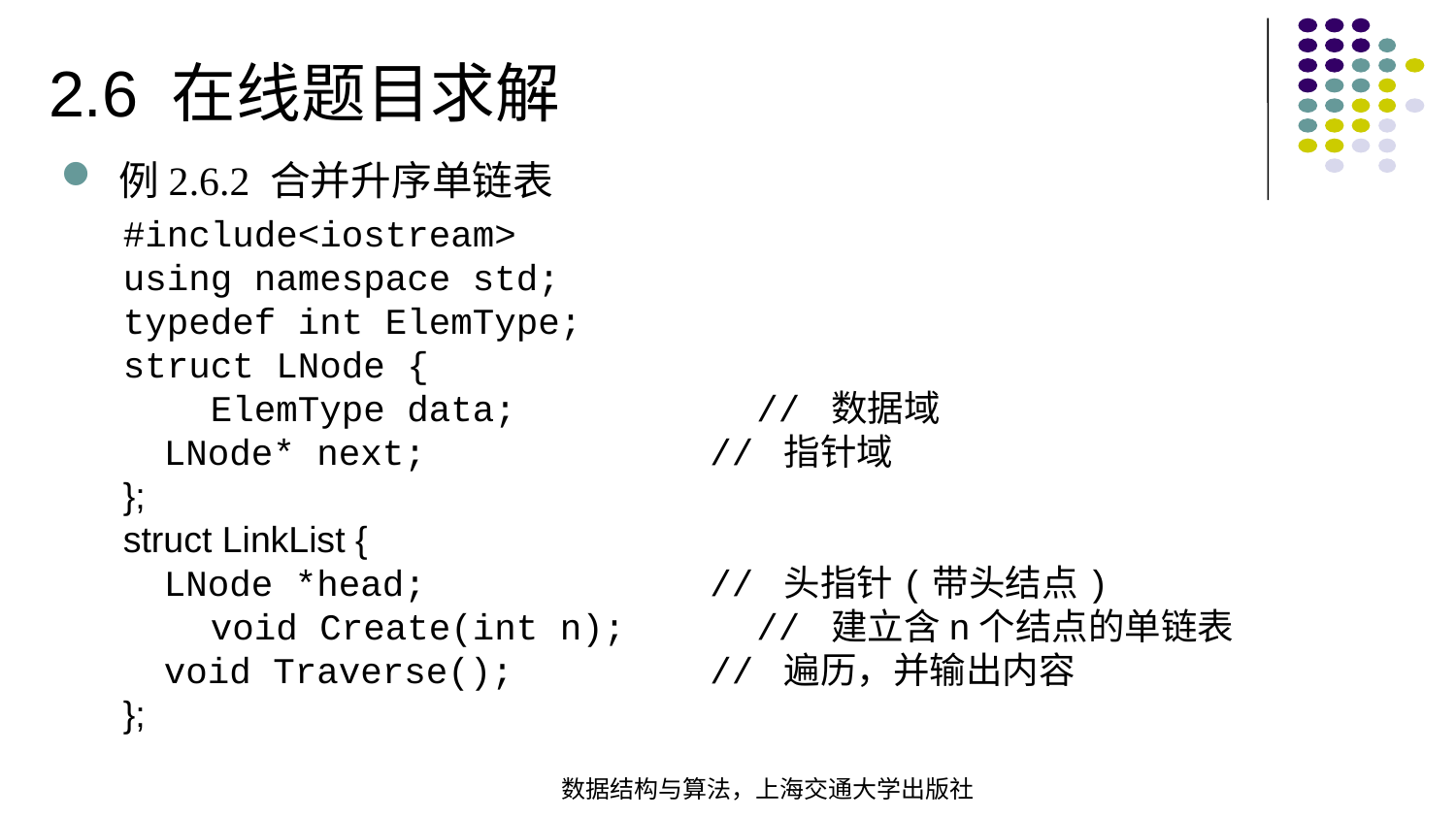

2.6 在线题目求解
例2.6.2 合并升序单链表
#include<iostream>using namespace std;typedef int ElemType;struct LNode {    ElemType data;           // 数据域    LNode* next;             // 指针域};struct LinkList {    LNode *head;             // 头指针(带头结点)    void Create(int n);      // 建立含n个结点的单链表    void Traverse();         // 遍历，并输出内容};